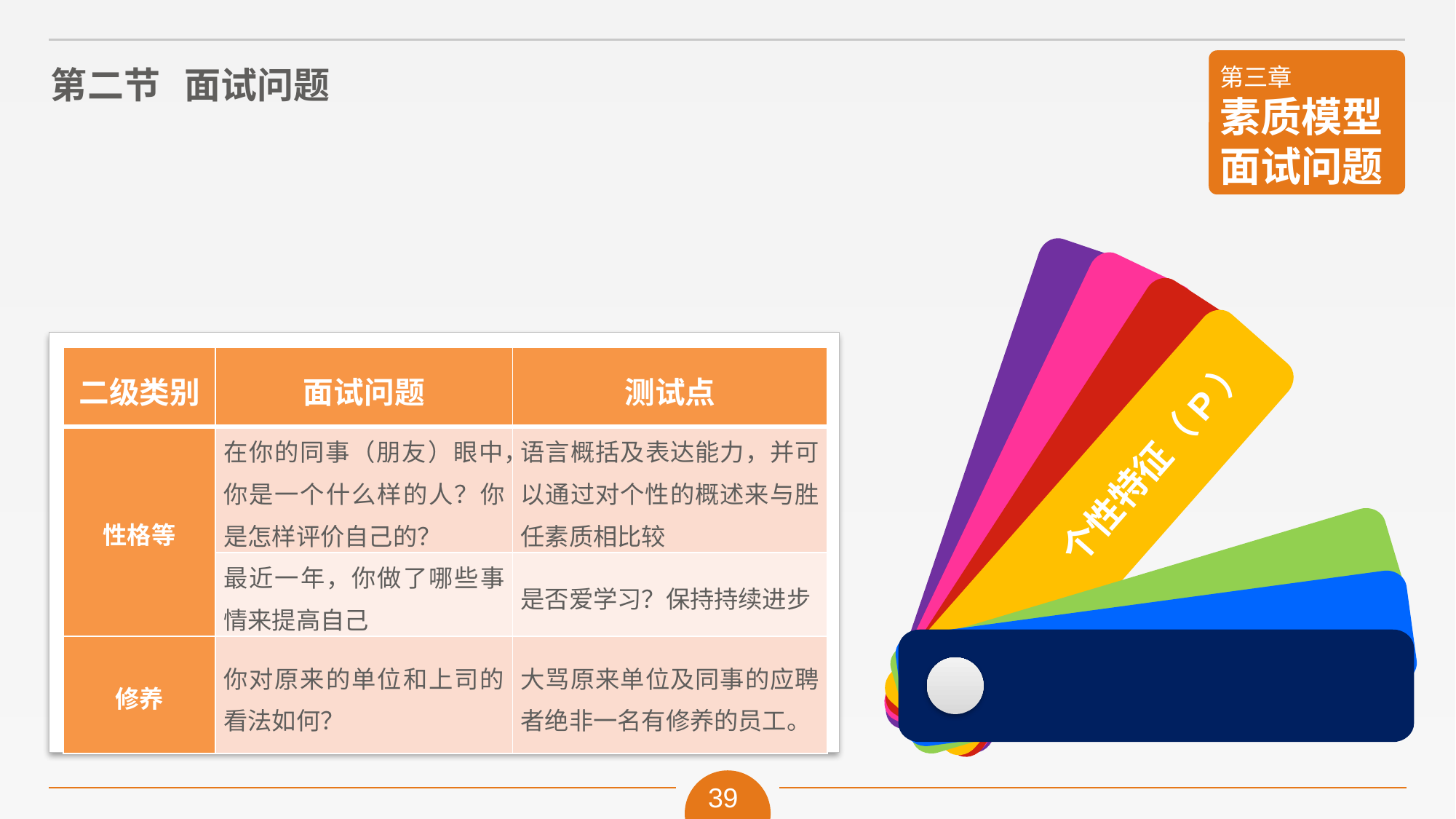

个性特征（P）

| 二级类别 | 面试问题 | 测试点 |
| --- | --- | --- |
| 性格等 | 在你的同事（朋友）眼中，你是一个什么样的人？你是怎样评价自己的？ | 语言概括及表达能力，并可以通过对个性的概述来与胜任素质相比较 |
|  | 最近一年，你做了哪些事情来提高自己 | 是否爱学习？保持持续进步 |
| 修养 | 你对原来的单位和上司的看法如何？ | 大骂原来单位及同事的应聘者绝非一名有修养的员工。 |